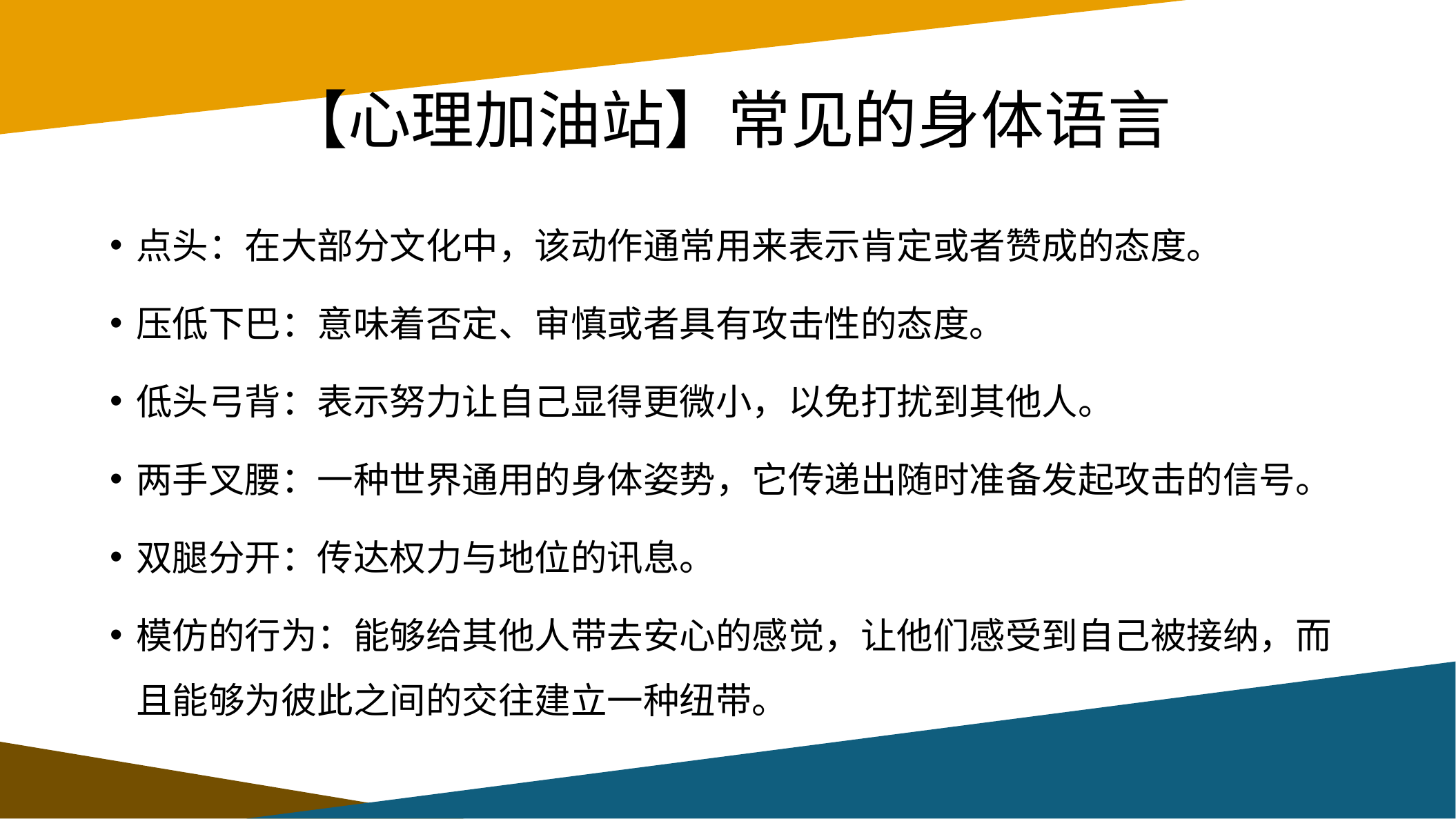

# 【心理加油站】常见的身体语言
点头：在大部分文化中，该动作通常用来表示肯定或者赞成的态度。
压低下巴：意味着否定、审慎或者具有攻击性的态度。
低头弓背：表示努力让自己显得更微小，以免打扰到其他人。
两手叉腰：一种世界通用的身体姿势，它传递出随时准备发起攻击的信号。
双腿分开：传达权力与地位的讯息。
模仿的行为：能够给其他人带去安心的感觉，让他们感受到自己被接纳，而且能够为彼此之间的交往建立一种纽带。